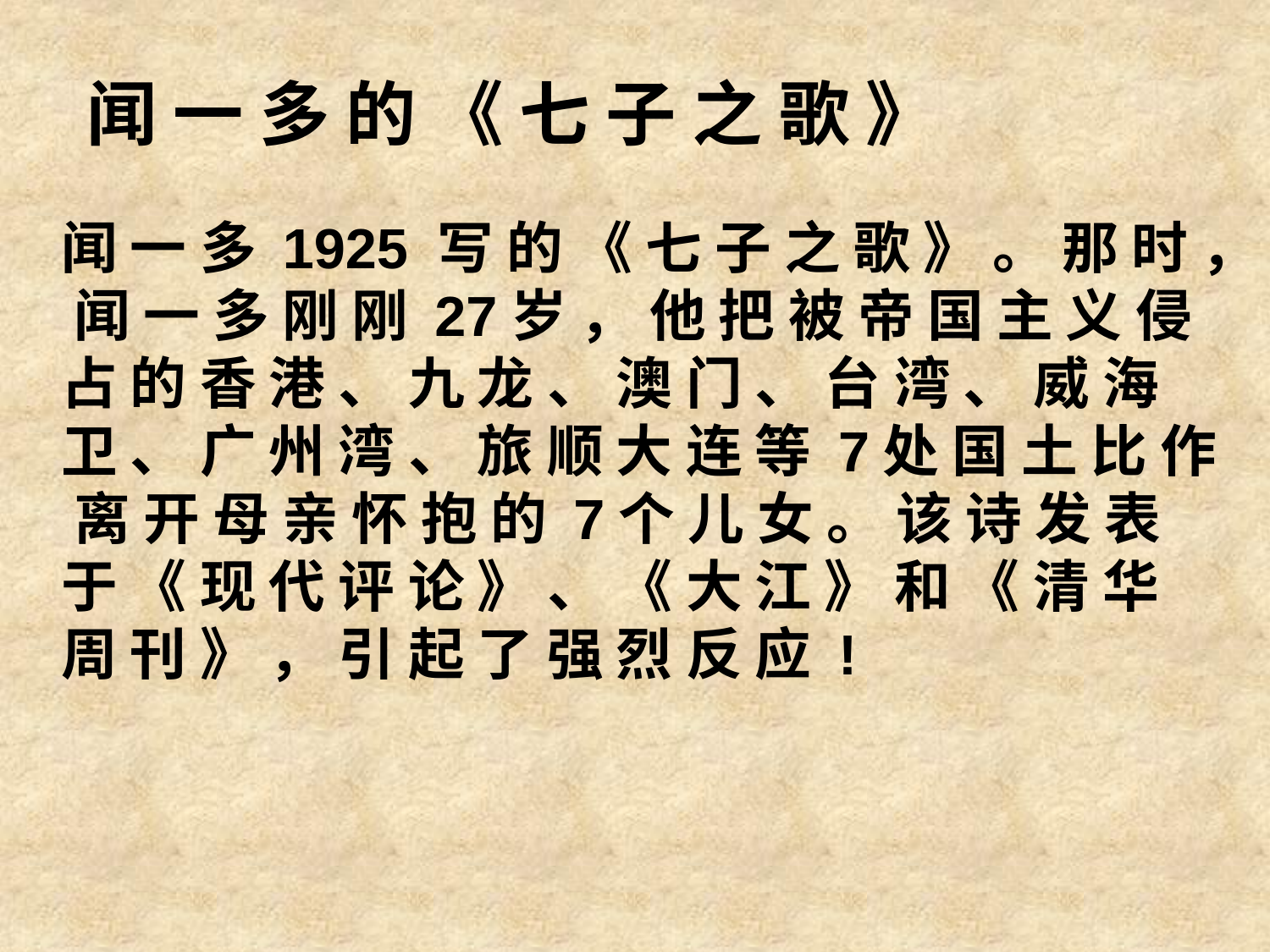

闻 一 多 的 《 七 子 之 歌 》
闻 一 多 1925 写 的 《 七 子 之 歌 》 。 那 时 ， 闻 一 多 刚 刚 27岁 ， 他 把 被 帝 国 主 义 侵 占 的 香 港 、 九 龙 、 澳 门 、 台 湾 、 威 海 卫 、 广 州 湾 、 旅 顺 大 连 等 7处 国 土 比 作 离 开 母 亲 怀 抱 的 7个 儿 女 。 该 诗 发 表  
于 《 现 代 评 论 》 、 《 大 江 》 和 《 清 华 周 刊 》 ， 引 起 了 强 烈 反 应 !